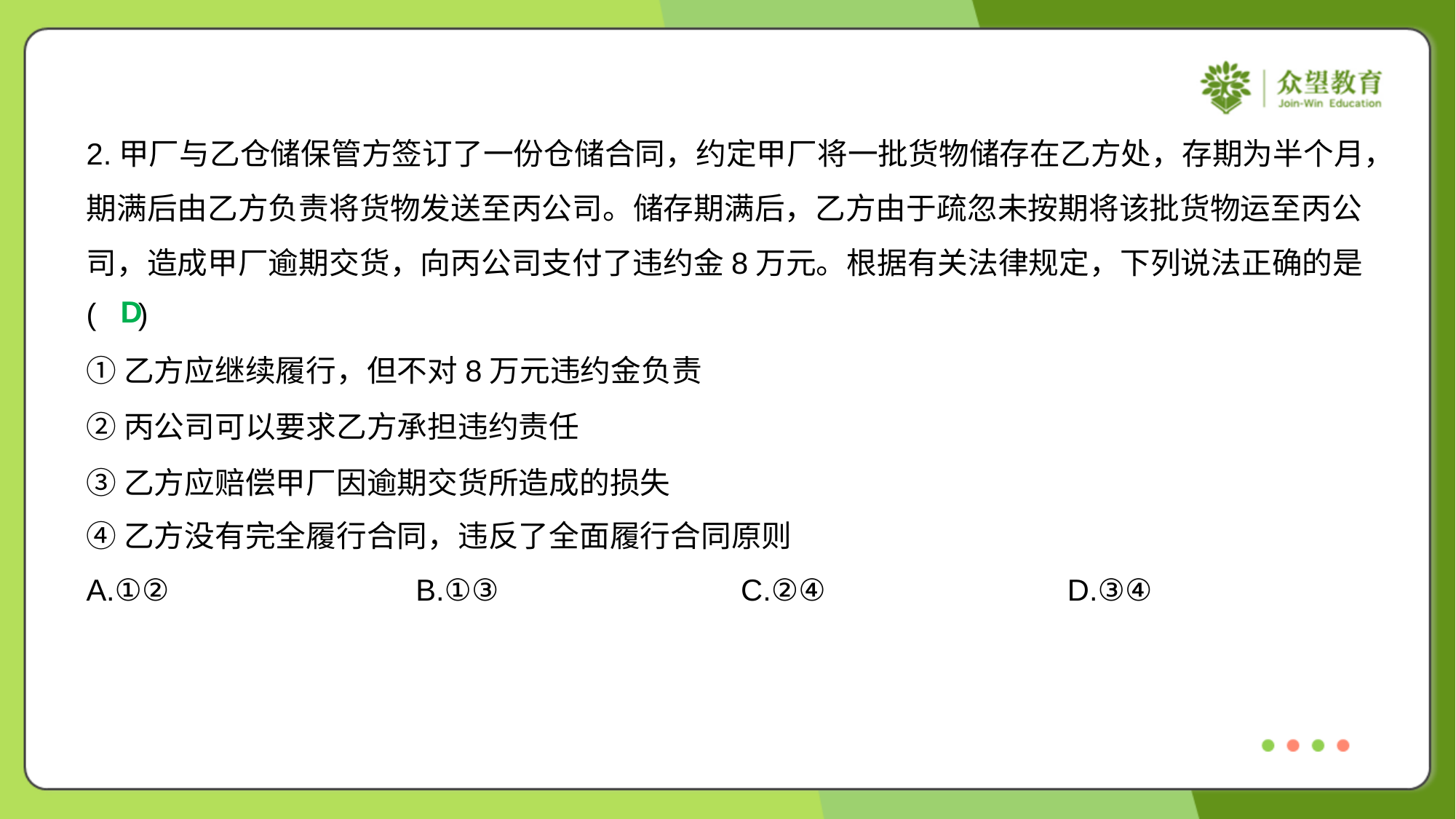

2.甲厂与乙仓储保管方签订了一份仓储合同，约定甲厂将一批货物储存在乙方处，存期为半个月，
期满后由乙方负责将货物发送至丙公司。储存期满后，乙方由于疏忽未按期将该批货物运至丙公
司，造成甲厂逾期交货，向丙公司支付了违约金8万元。根据有关法律规定，下列说法正确的是
(     )
D
①乙方应继续履行，但不对8万元违约金负责
②丙公司可以要求乙方承担违约责任
③乙方应赔偿甲厂因逾期交货所造成的损失
④乙方没有完全履行合同，违反了全面履行合同原则
A.①②	B.①③	C.②④	D.③④